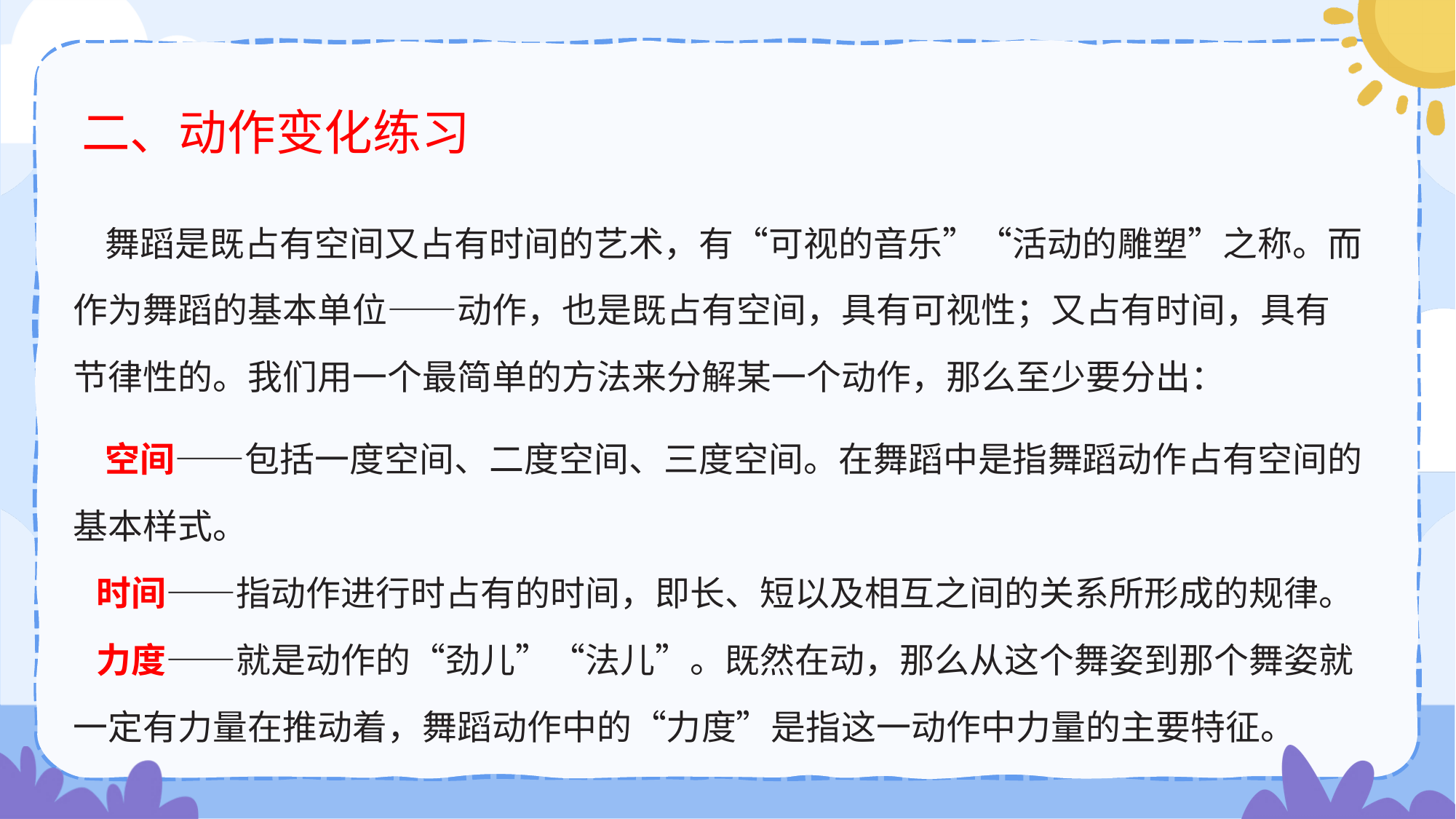

# 二、动作变化练习
   舞蹈是既占有空间又占有时间的艺术，有“可视的音乐”“活动的雕塑”之称。而作为舞蹈的基本单位——动作，也是既占有空间，具有可视性；又占有时间，具有节律性的。我们用一个最简单的方法来分解某一个动作，那么至少要分出：
   空间——包括一度空间、二度空间、三度空间。在舞蹈中是指舞蹈动作占有空间的基本样式。
   时间——指动作进行时占有的时间，即长、短以及相互之间的关系所形成的规律。
   力度——就是动作的“劲儿”“法儿”。既然在动，那么从这个舞姿到那个舞姿就一定有力量在推动着，舞蹈动作中的“力度”是指这一动作中力量的主要特征。